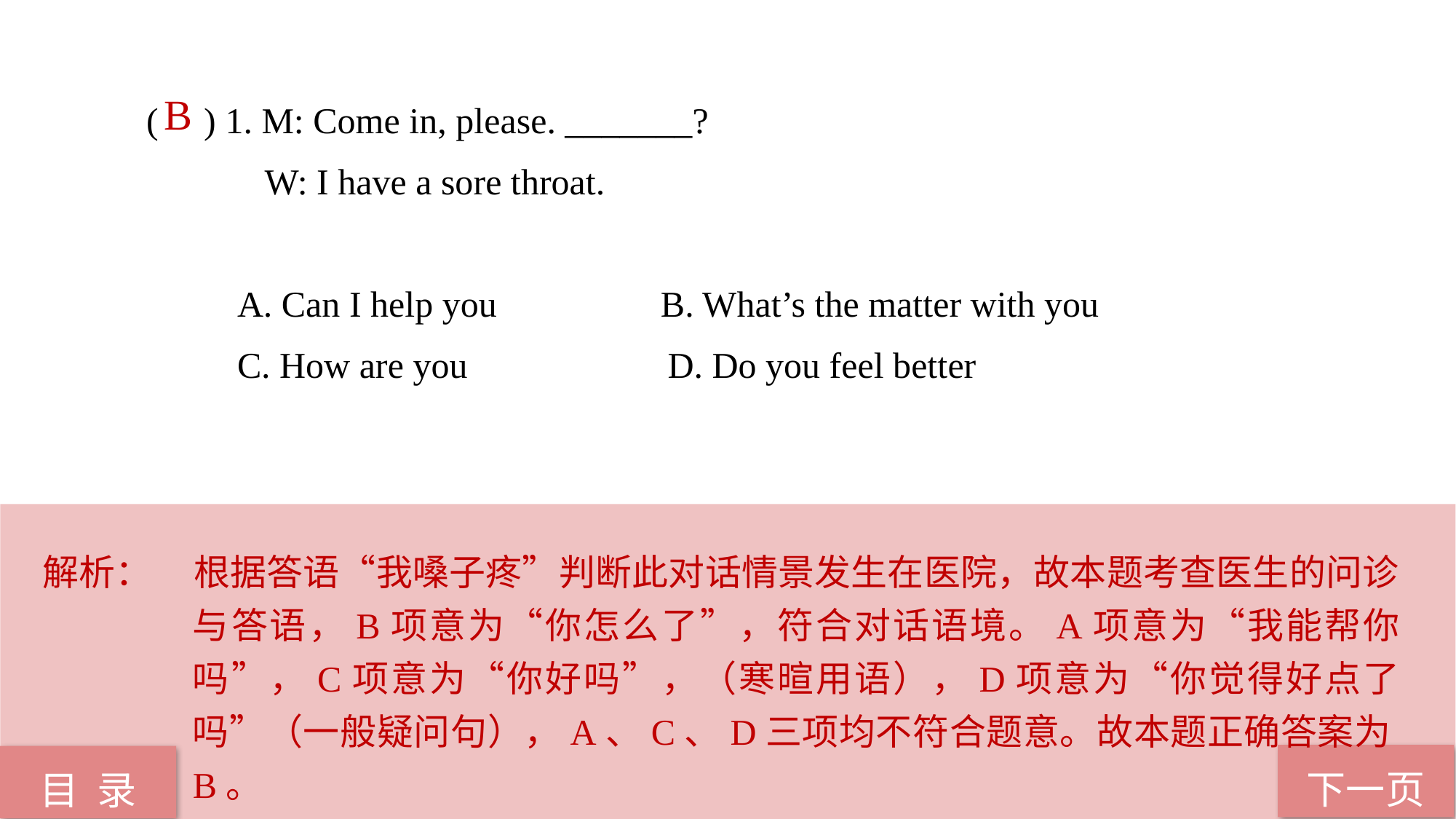

(     ) 1. M: Come in, please. _______?
             W: I have a sore throat.

          A. Can I help you                  B. What’s the matter with you
          C. How are you                      D. Do you feel better
 B
解析：	根据答语“我嗓子疼”判断此对话情景发生在医院，故本题考查医生的问诊与答语，B项意为“你怎么了”，符合对话语境。A项意为“我能帮你吗”，C项意为“你好吗”，（寒暄用语），D项意为“你觉得好点了吗”（一般疑问句），A、C、D三项均不符合题意。故本题正确答案为B。